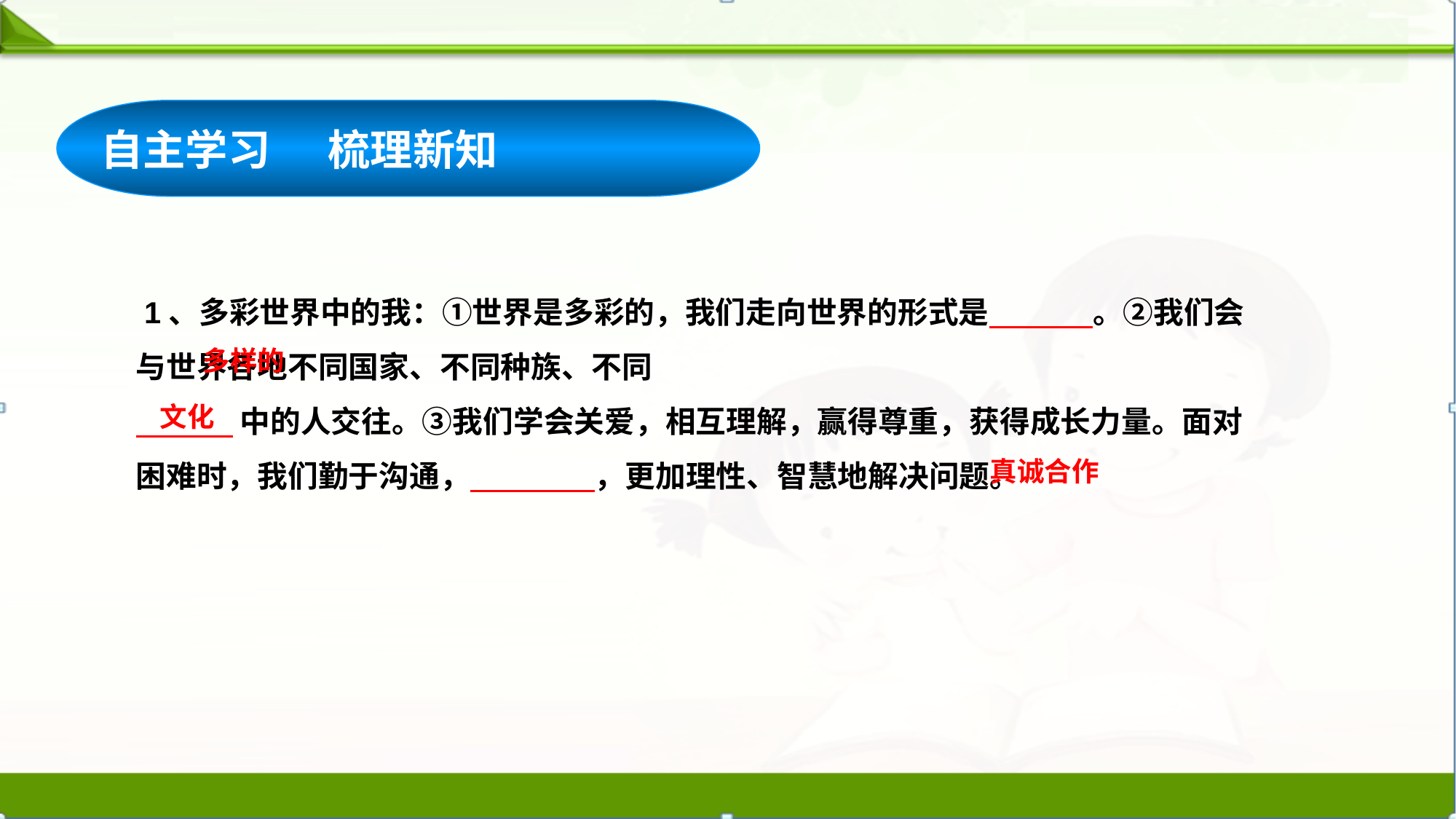

自主学习      梳理新知
 1、多彩世界中的我：①世界是多彩的，我们走向世界的形式是               。②我们会与世界各地不同国家、不同种族、不同
              中的人交往。③我们学会关爱，相互理解，赢得尊重，获得成长力量。面对困难时，我们勤于沟通，                  ，更加理性、智慧地解决问题。
多样的
文化
真诚合作